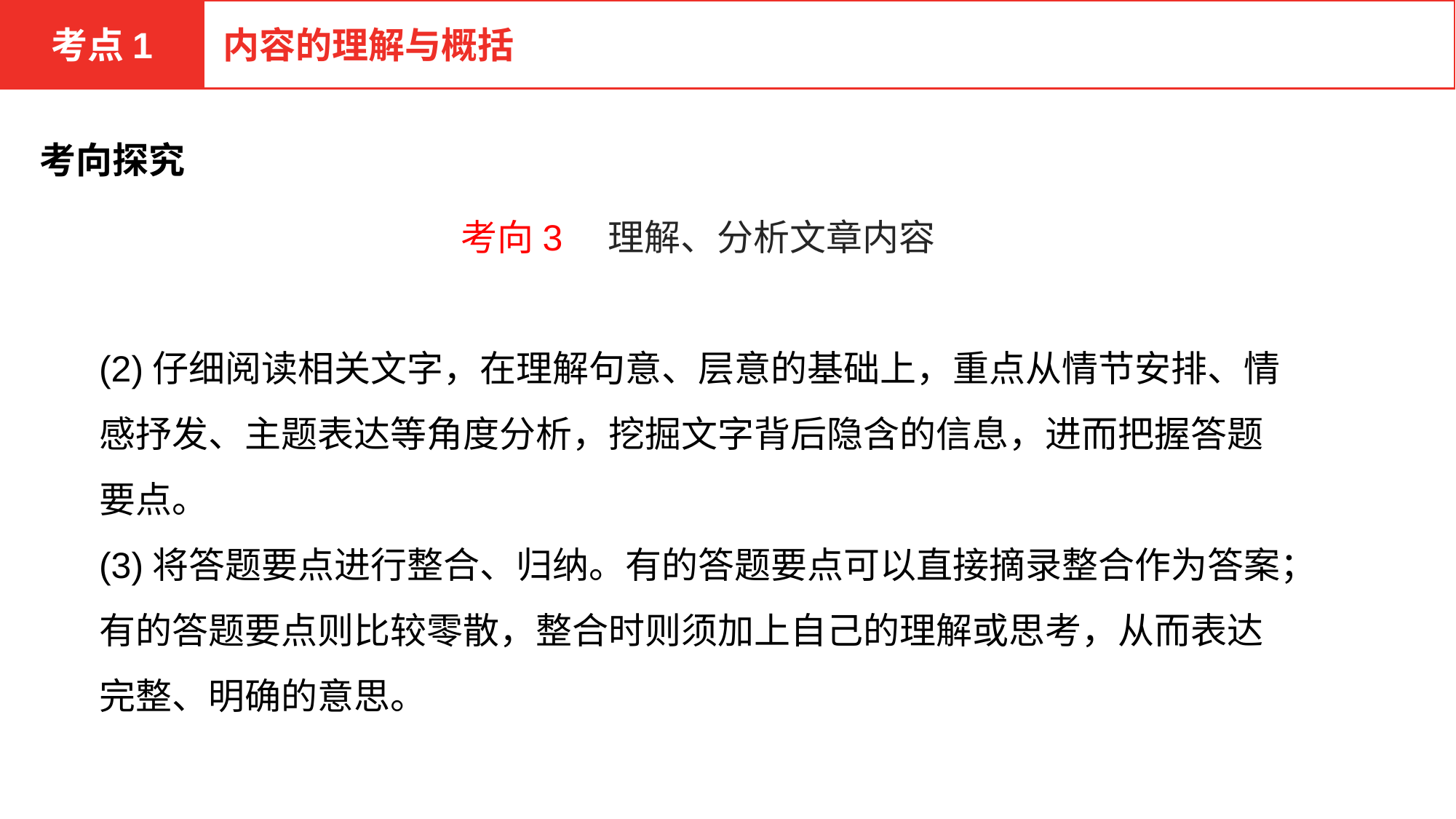

考点1
内容的理解与概括
考向探究
考向3　理解、分析文章内容

(2)仔细阅读相关文字，在理解句意、层意的基础上，重点从情节安排、情感抒发、主题表达等角度分析，挖掘文字背后隐含的信息，进而把握答题要点。
(3)将答题要点进行整合、归纳。有的答题要点可以直接摘录整合作为答案；有的答题要点则比较零散，整合时则须加上自己的理解或思考，从而表达完整、明确的意思。